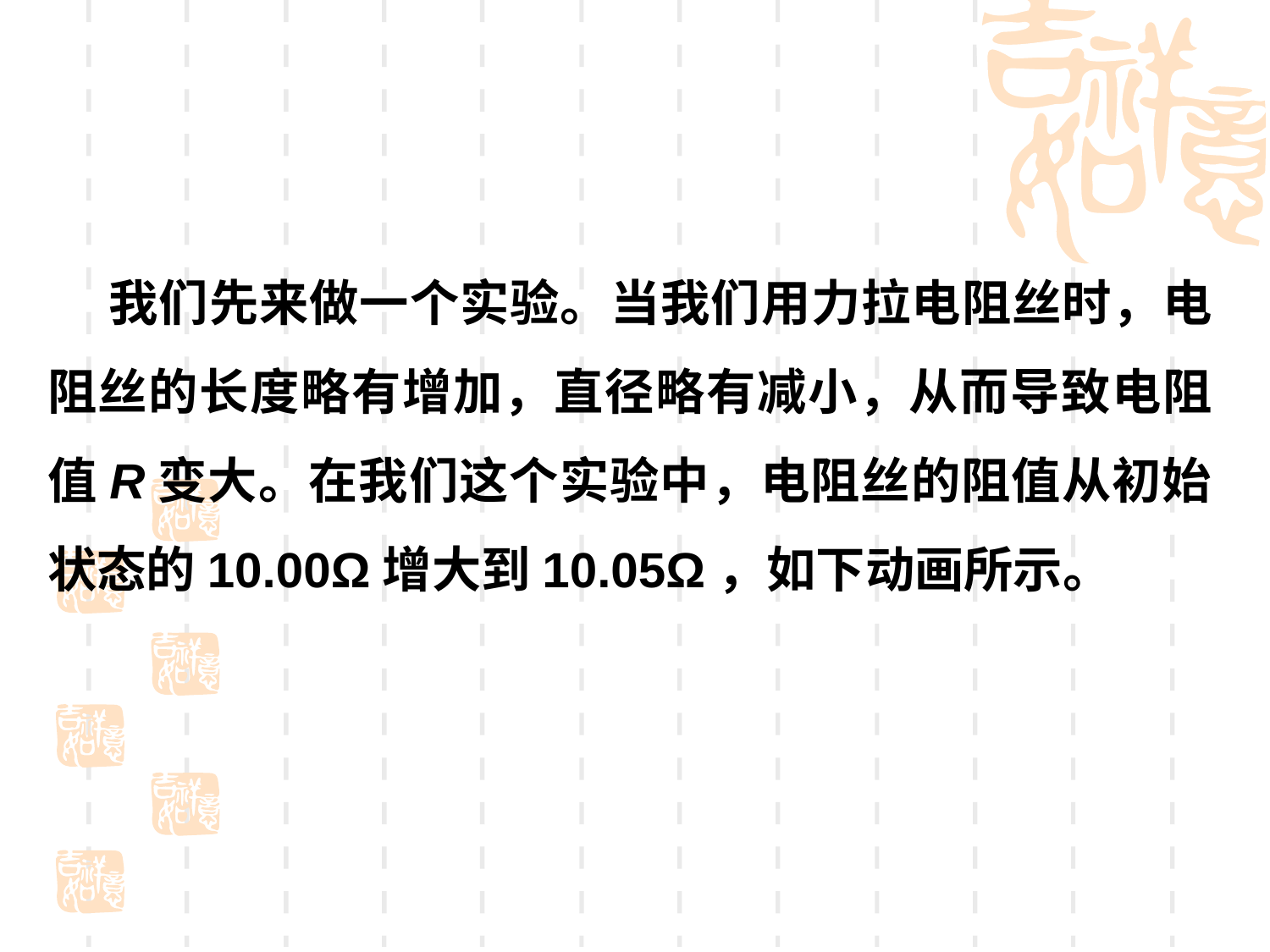

我们先来做一个实验。当我们用力拉电阻丝时，电阻丝的长度略有增加，直径略有减小，从而导致电阻值R变大。在我们这个实验中，电阻丝的阻值从初始状态的10.00Ω增大到10.05Ω，如下动画所示。